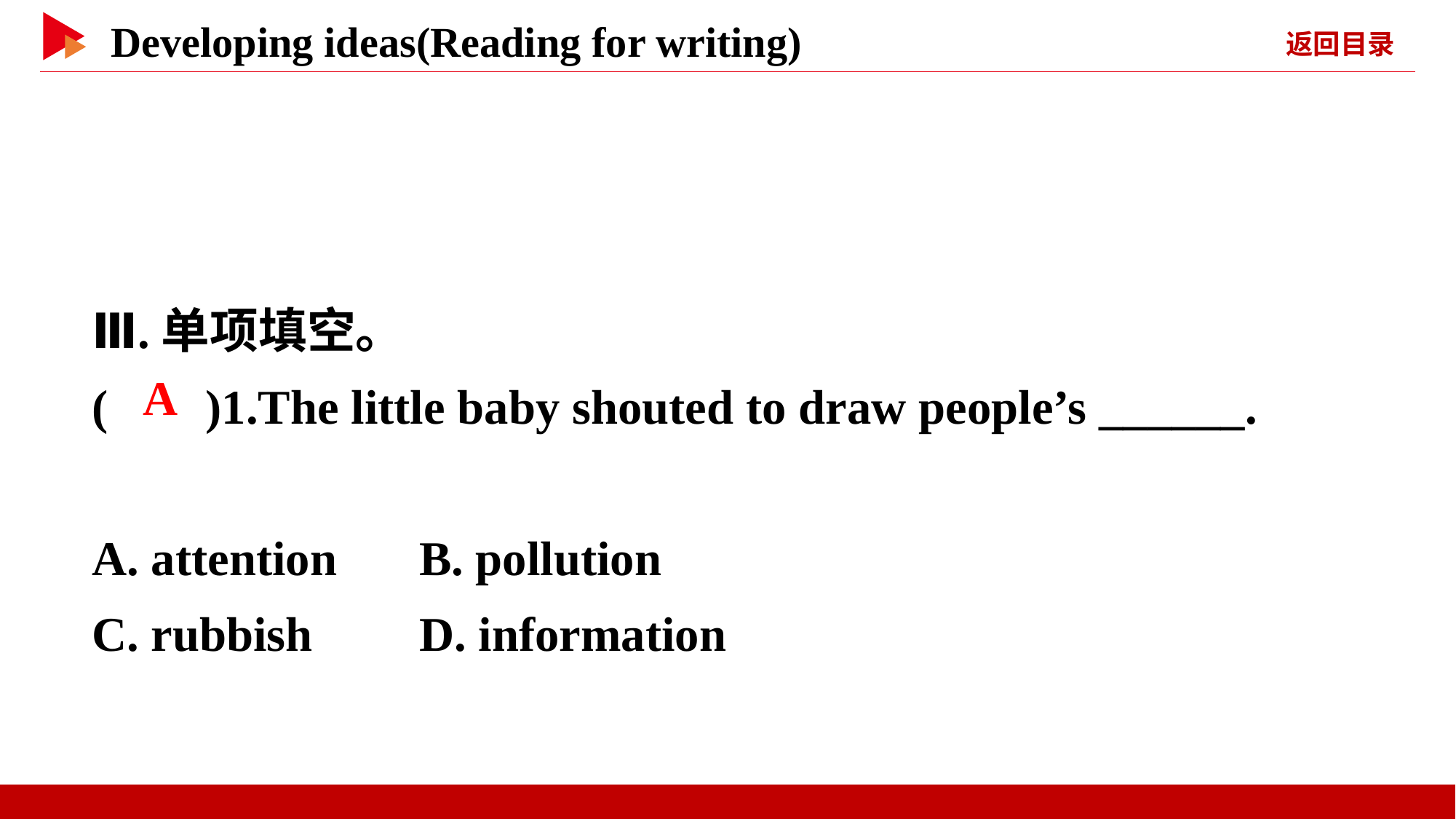

Ⅲ.单项填空。
(        )1.The little baby shouted to draw people’s ______.
A. attention	B. pollution
C. rubbish	D. information
   A